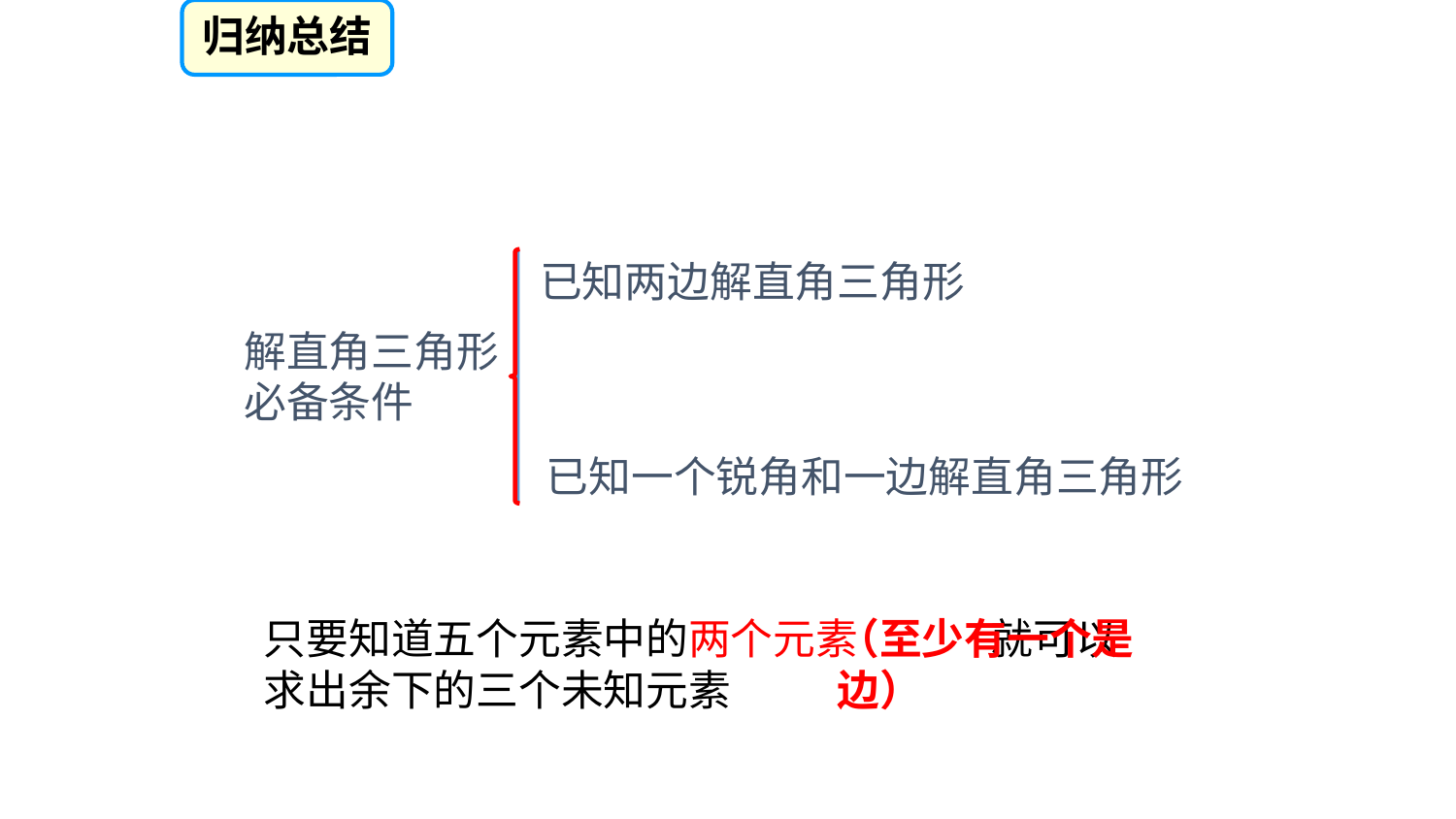

归纳总结

已知两边解直角三角形
解直角三角形必备条件
已知一个锐角和一边解直角三角形
只要知道五个元素中的两个元素              就可以求出余下的三个未知元素
（至少有一个是边）